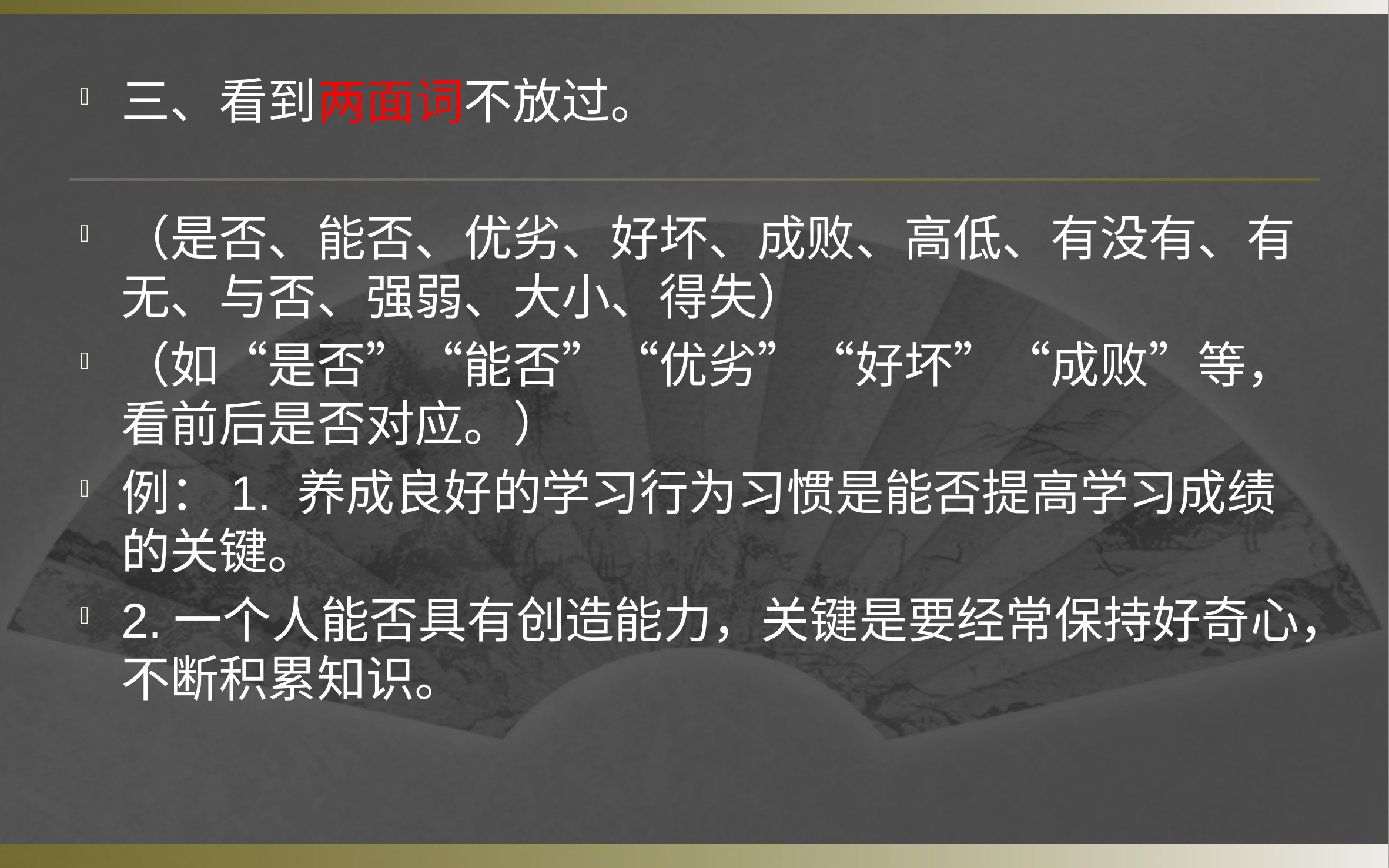

三、看到两面词不放过。

（是否、能否、优劣、好坏、成败、高低、有没有、有无、与否、强弱、大小、得失）
（如“是否”“能否”“优劣”“好坏”“成败”等，看前后是否对应。）
例：1. 养成良好的学习行为习惯是能否提高学习成绩的关键。
2.一个人能否具有创造能力，关键是要经常保持好奇心，不断积累知识。